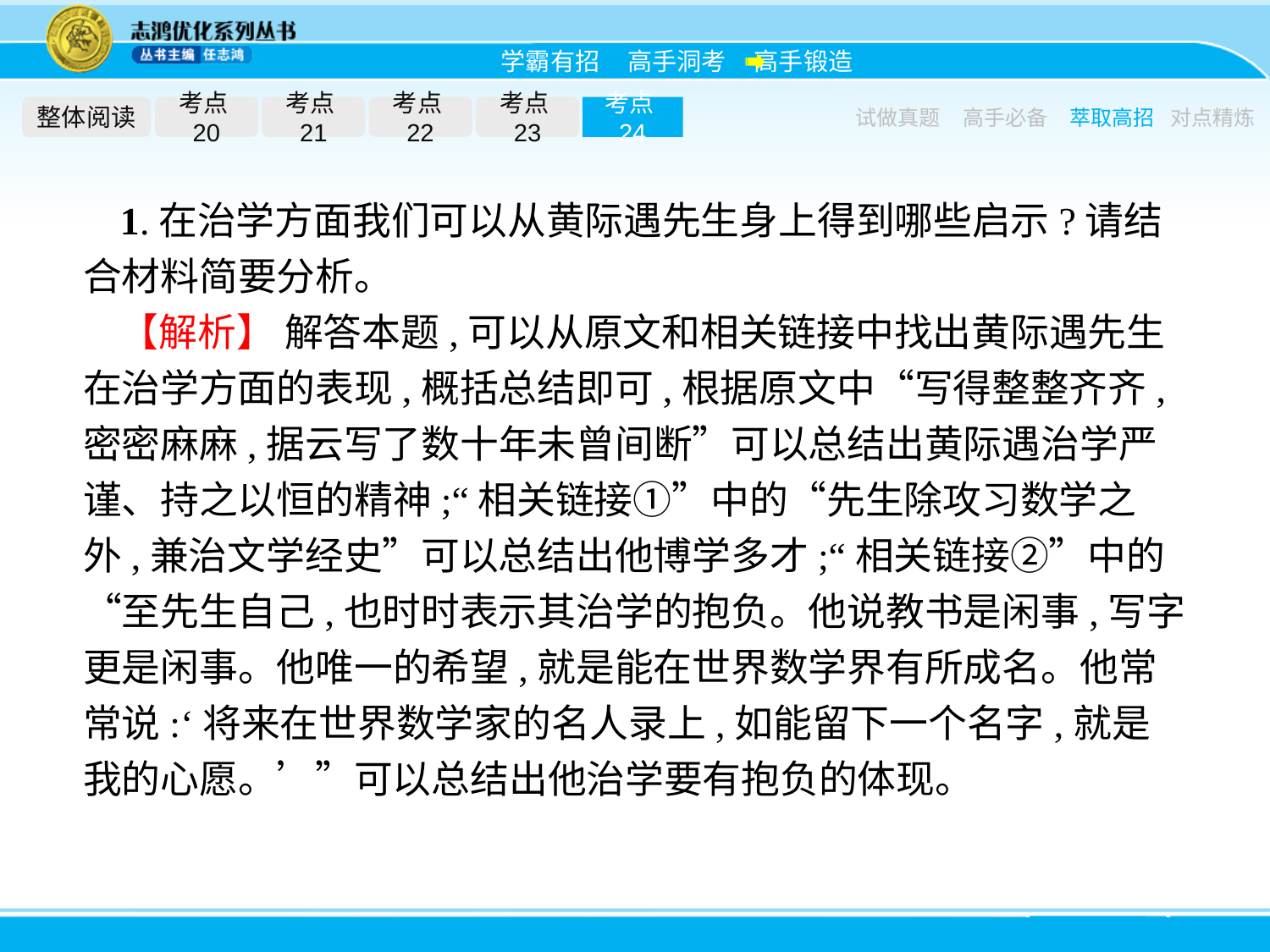

整体阅读
考点20
考点21
考点22
考点23
考点24
试做真题
高手必备
萃取高招
对点精炼
1.在治学方面我们可以从黄际遇先生身上得到哪些启示?请结合材料简要分析。
【解析】 解答本题,可以从原文和相关链接中找出黄际遇先生在治学方面的表现,概括总结即可,根据原文中“写得整整齐齐,密密麻麻,据云写了数十年未曾间断”可以总结出黄际遇治学严谨、持之以恒的精神;“相关链接①”中的“先生除攻习数学之外,兼治文学经史”可以总结出他博学多才;“相关链接②”中的“至先生自己,也时时表示其治学的抱负。他说教书是闲事,写字更是闲事。他唯一的希望,就是能在世界数学界有所成名。他常常说:‘将来在世界数学家的名人录上,如能留下一个名字,就是我的心愿。’”可以总结出他治学要有抱负的体现。